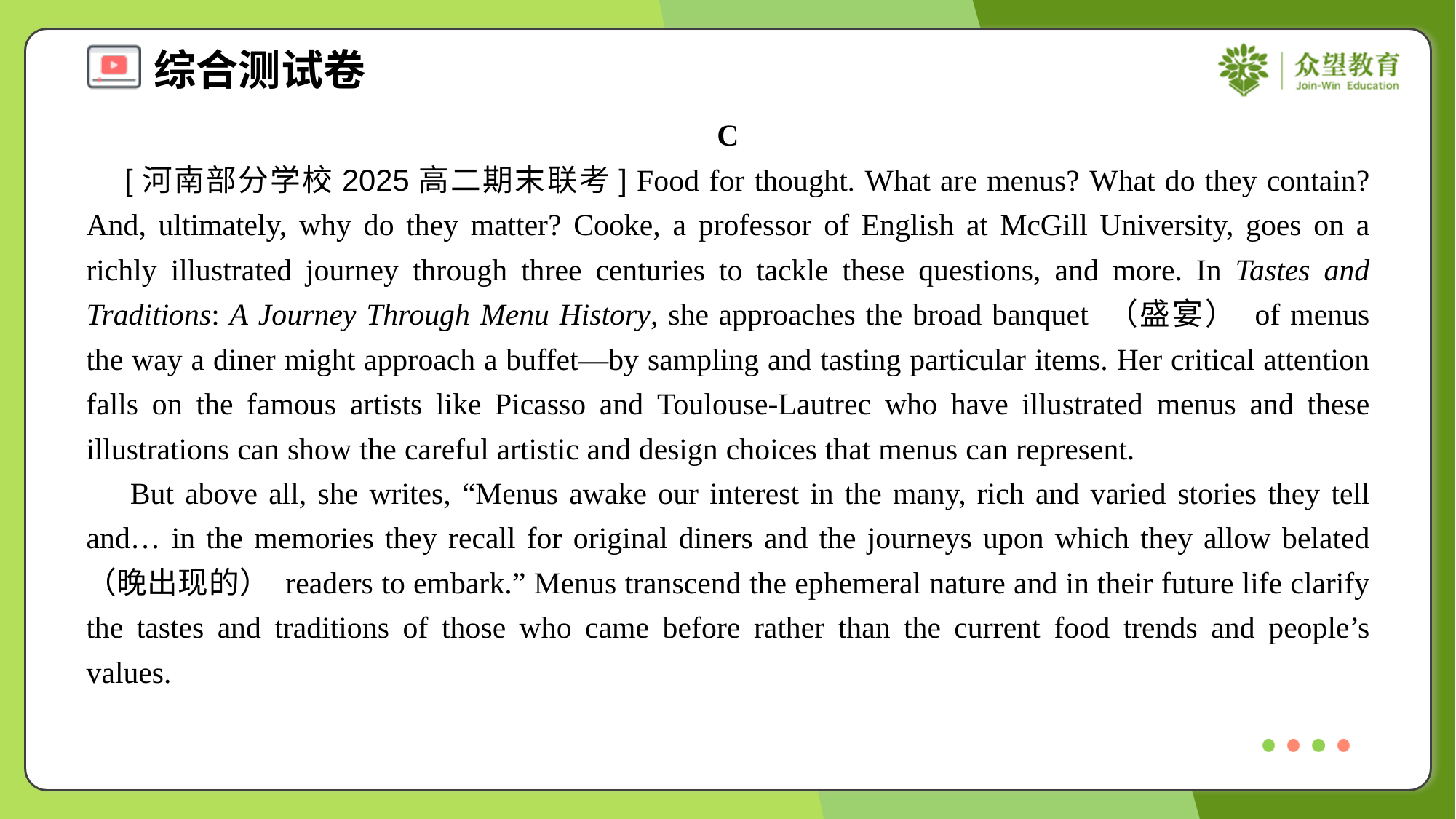

C
    [河南部分学校2025高二期末联考] Food for thought. What are menus? What do they contain? And, ultimately, why do they matter? Cooke, a professor of English at McGill University, goes on a richly illustrated journey through three centuries to tackle these questions, and more. In Tastes and Traditions: A Journey Through Menu History, she approaches the broad banquet （盛宴） of menus the way a diner might approach a buffet—by sampling and tasting particular items. Her critical attention falls on the famous artists like Picasso and Toulouse-Lautrec who have illustrated menus and these illustrations can show the careful artistic and design choices that menus can represent.
    But above all, she writes, “Menus awake our interest in the many, rich and varied stories they tell and… in the memories they recall for original diners and the journeys upon which they allow belated （晚出现的） readers to embark.” Menus transcend the ephemeral nature and in their future life clarify the tastes and traditions of those who came before rather than the current food trends and people’s values.